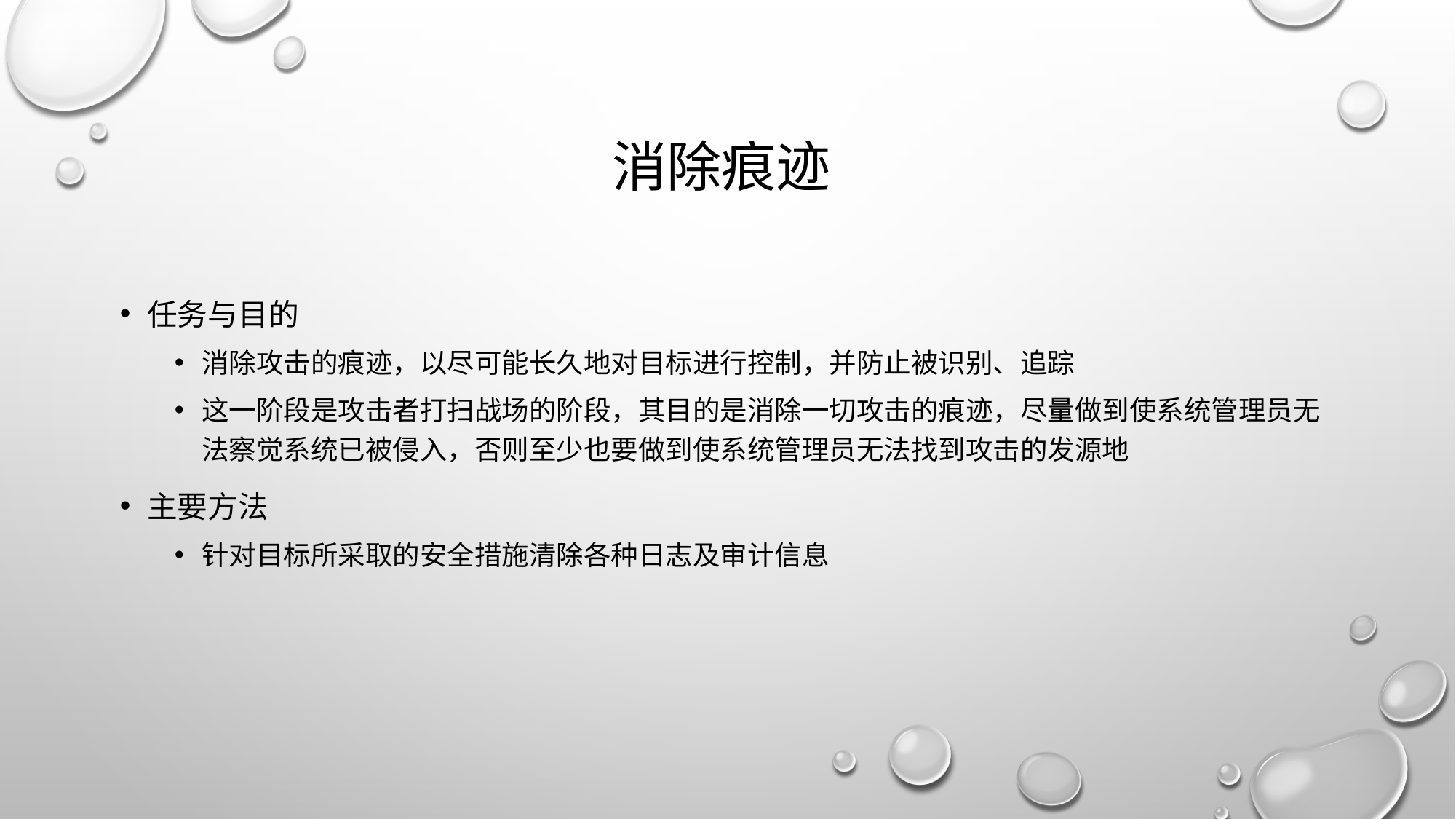

# 消除痕迹
任务与目的
消除攻击的痕迹，以尽可能长久地对目标进行控制，并防止被识别、追踪
这一阶段是攻击者打扫战场的阶段，其目的是消除一切攻击的痕迹，尽量做到使系统管理员无法察觉系统已被侵入，否则至少也要做到使系统管理员无法找到攻击的发源地
主要方法
针对目标所采取的安全措施清除各种日志及审计信息